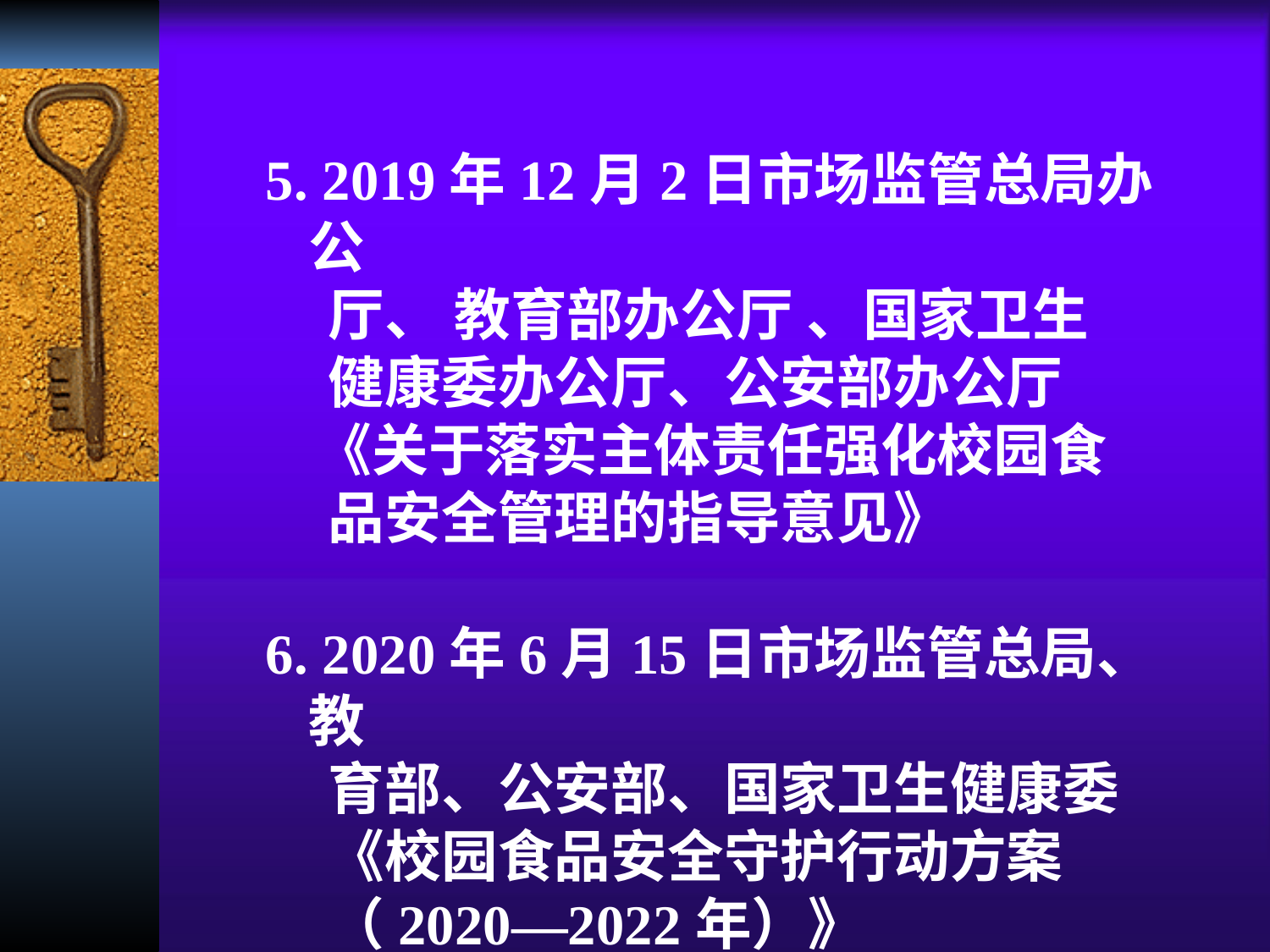

5. 2019年12月2日市场监管总局办公
      厅、 教育部办公厅 、国家卫生
      健康委办公厅、公安部办公厅
     《关于落实主体责任强化校园食
      品安全管理的指导意见》

  6. 2020年6月15日市场监管总局、教
      育部、公安部、国家卫生健康委
      《校园食品安全守护行动方案
      （2020—2022年）》